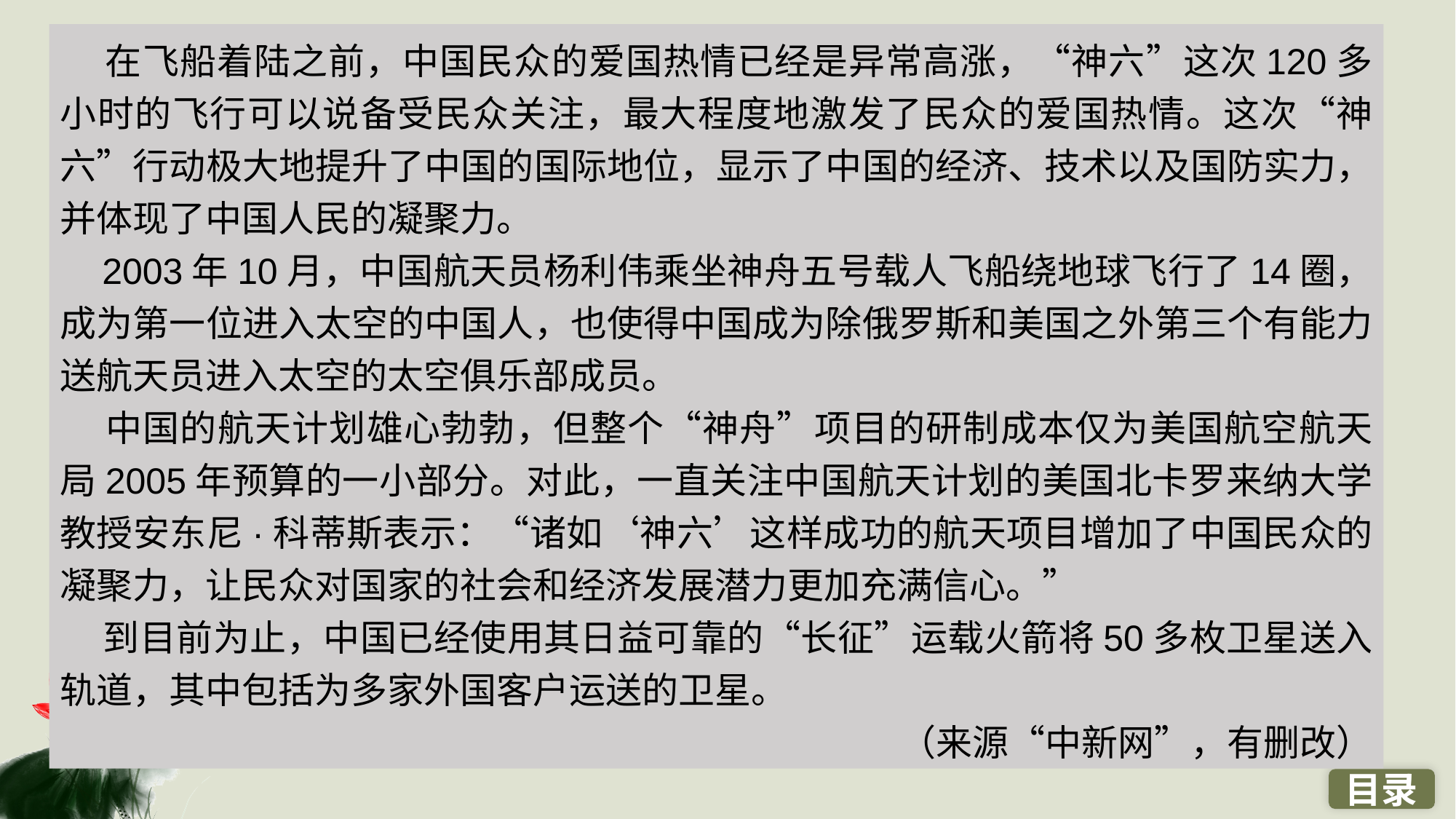

在飞船着陆之前，中国民众的爱国热情已经是异常高涨，“神六”这次120多小时的飞行可以说备受民众关注，最大程度地激发了民众的爱国热情。这次“神六”行动极大地提升了中国的国际地位，显示了中国的经济、技术以及国防实力，并体现了中国人民的凝聚力。
    2003年10月，中国航天员杨利伟乘坐神舟五号载人飞船绕地球飞行了14圈，成为第一位进入太空的中国人，也使得中国成为除俄罗斯和美国之外第三个有能力送航天员进入太空的太空俱乐部成员。
    中国的航天计划雄心勃勃，但整个“神舟”项目的研制成本仅为美国航空航天局2005年预算的一小部分。对此，一直关注中国航天计划的美国北卡罗来纳大学教授安东尼·科蒂斯表示：“诸如‘神六’这样成功的航天项目增加了中国民众的凝聚力，让民众对国家的社会和经济发展潜力更加充满信心。”
    到目前为止，中国已经使用其日益可靠的“长征”运载火箭将50多枚卫星送入轨道，其中包括为多家外国客户运送的卫星。
（来源“中新网”，有删改）